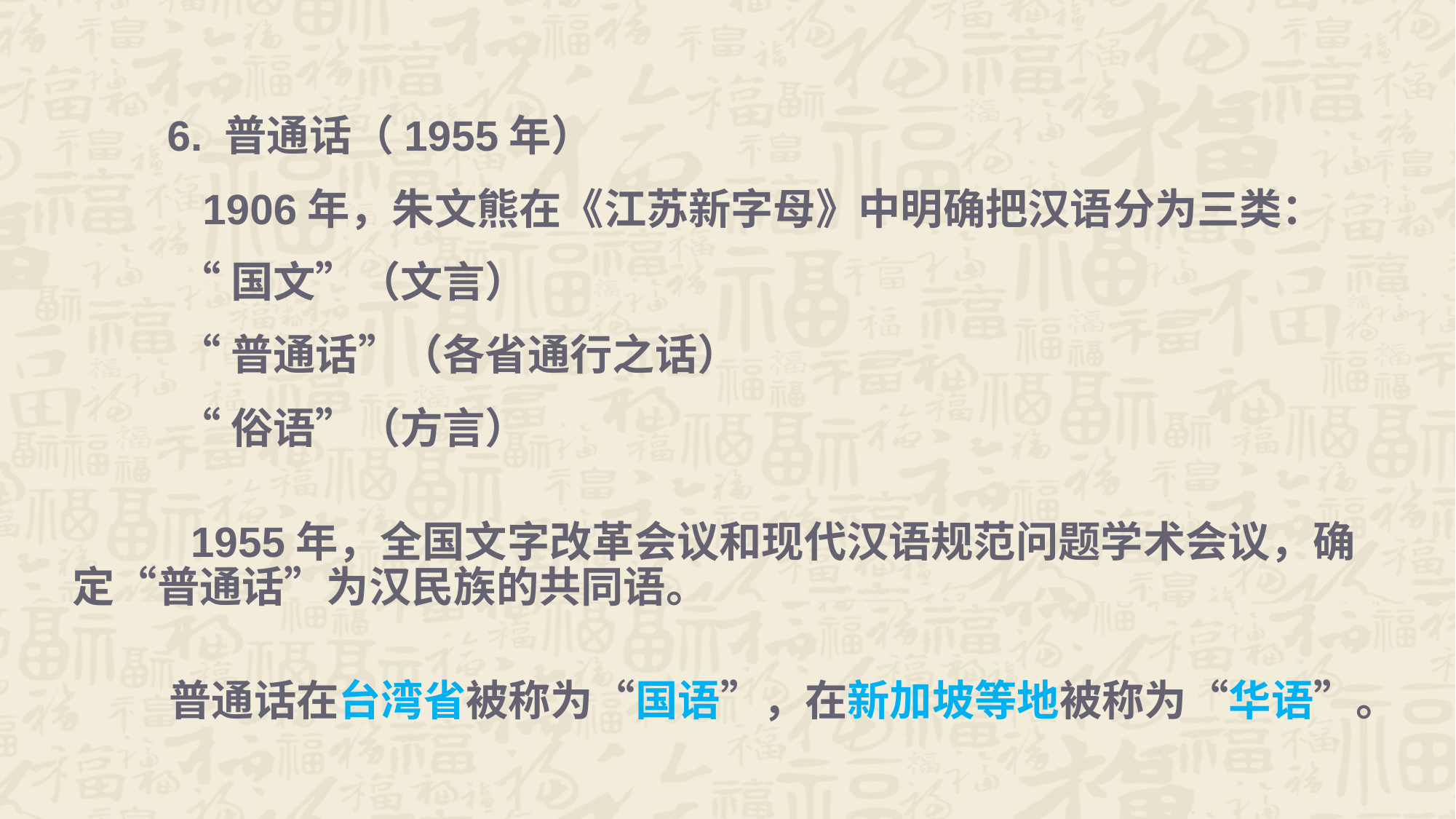

6. 普通话（1955年）
           1906年，朱文熊在《江苏新字母》中明确把汉语分为三类：
           “国文”（文言）
           “普通话”（各省通行之话）
           “俗语”（方言）

          1955年，全国文字改革会议和现代汉语规范问题学术会议，确定“普通话”为汉民族的共同语。

         普通话在台湾省被称为“国语”，在新加坡等地被称为“华语”。